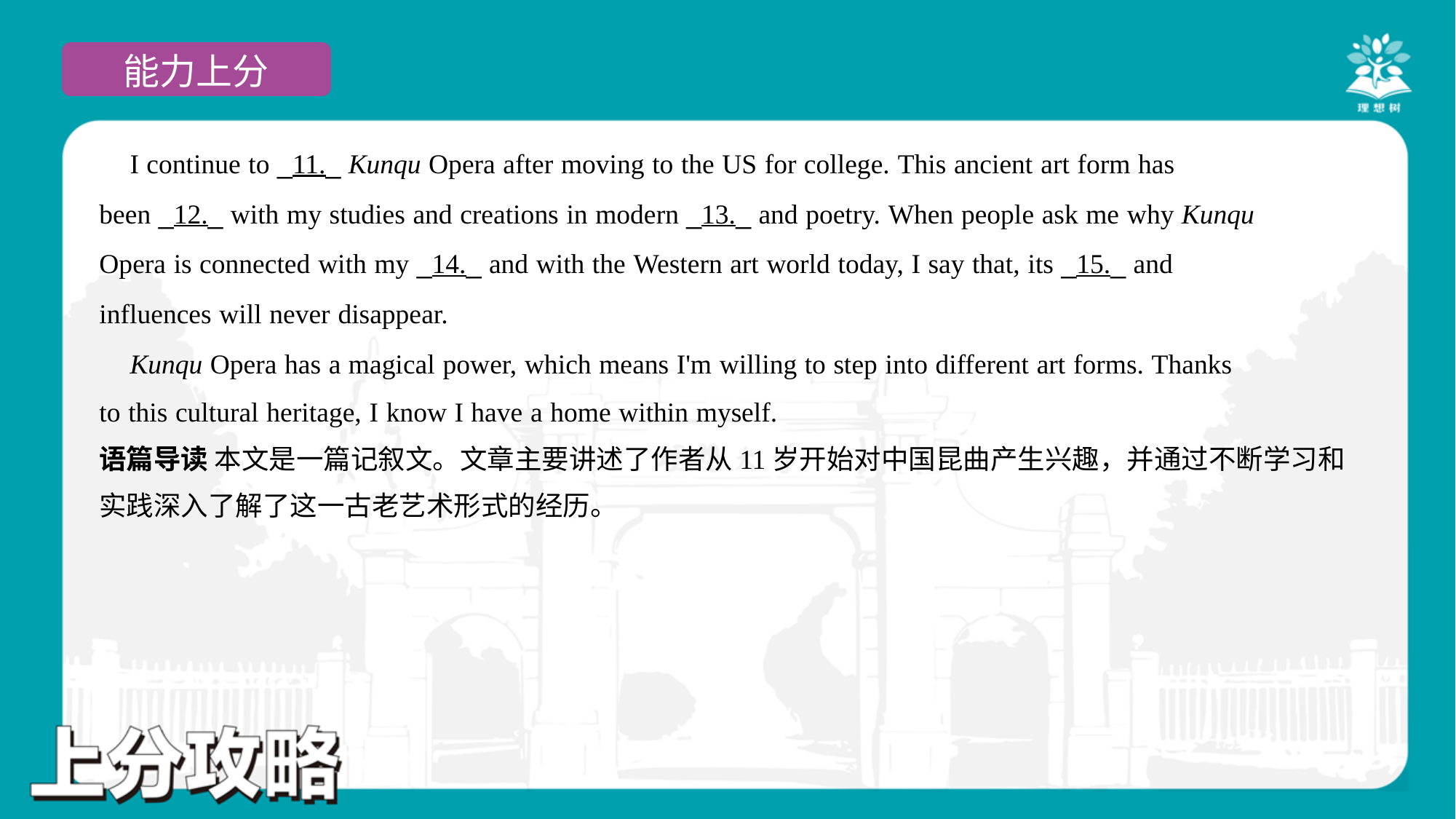

I continue to _11._ Kunqu Opera after moving to the US for college. This ancient art form has
been _12._ with my studies and creations in modern _13._ and poetry. When people ask me why Kunqu
Opera is connected with my _14._ and with the Western art world today, I say that, its _15._ and
influences will never disappear.
    Kunqu Opera has a magical power, which means I'm willing to step into different art forms. Thanks
to this cultural heritage, I know I have a home within myself.#5
语篇导读 本文是一篇记叙文。文章主要讲述了作者从11岁开始对中国昆曲产生兴趣，并通过不断学习和
实践深入了解了这一古老艺术形式的经历。